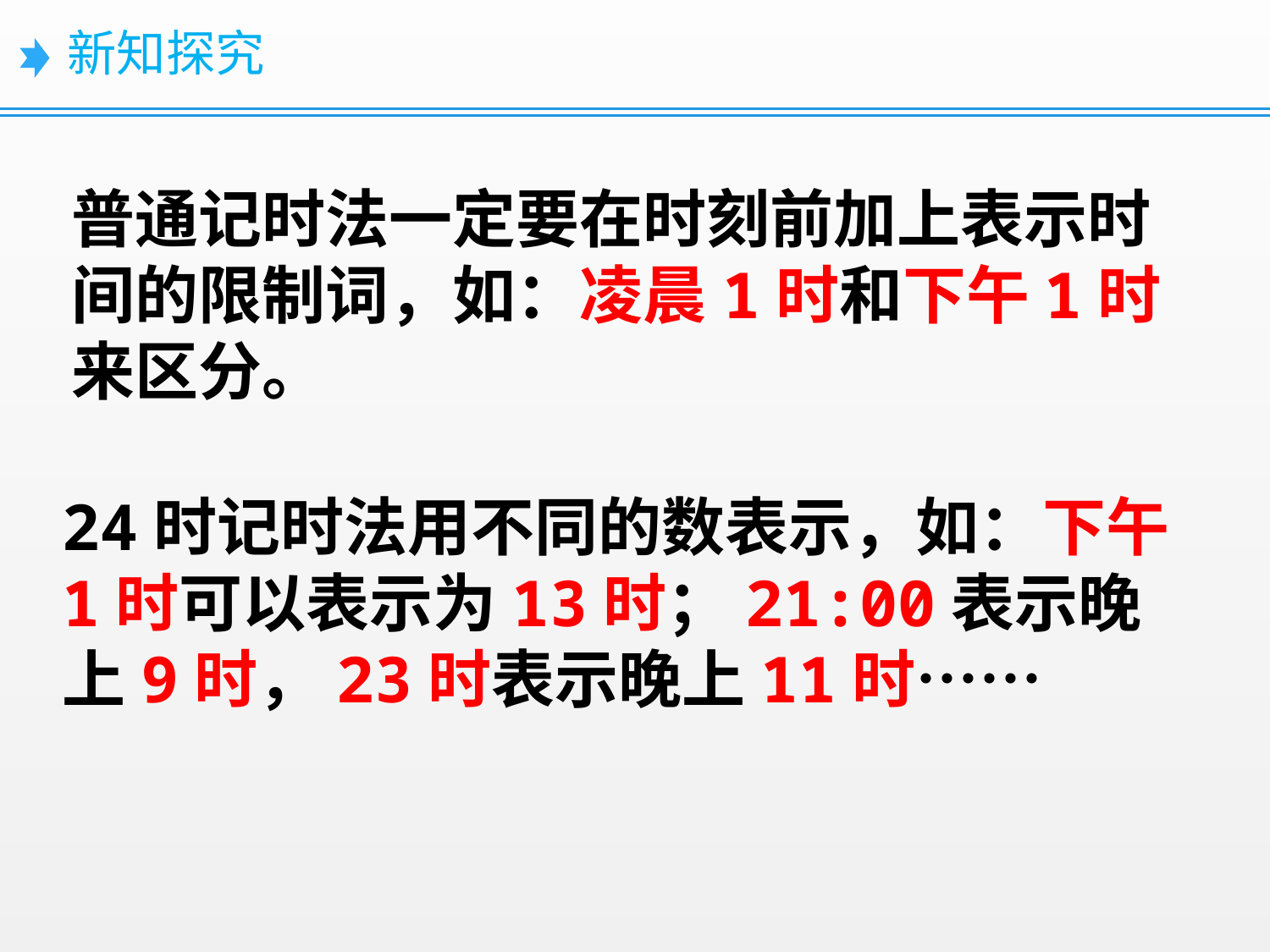

普通记时法一定要在时刻前加上表示时间的限制词，如：凌晨1时和下午1时来区分。
24时记时法用不同的数表示，如：下午1时可以表示为13时；21:00表示晚上9时，23时表示晚上11时……